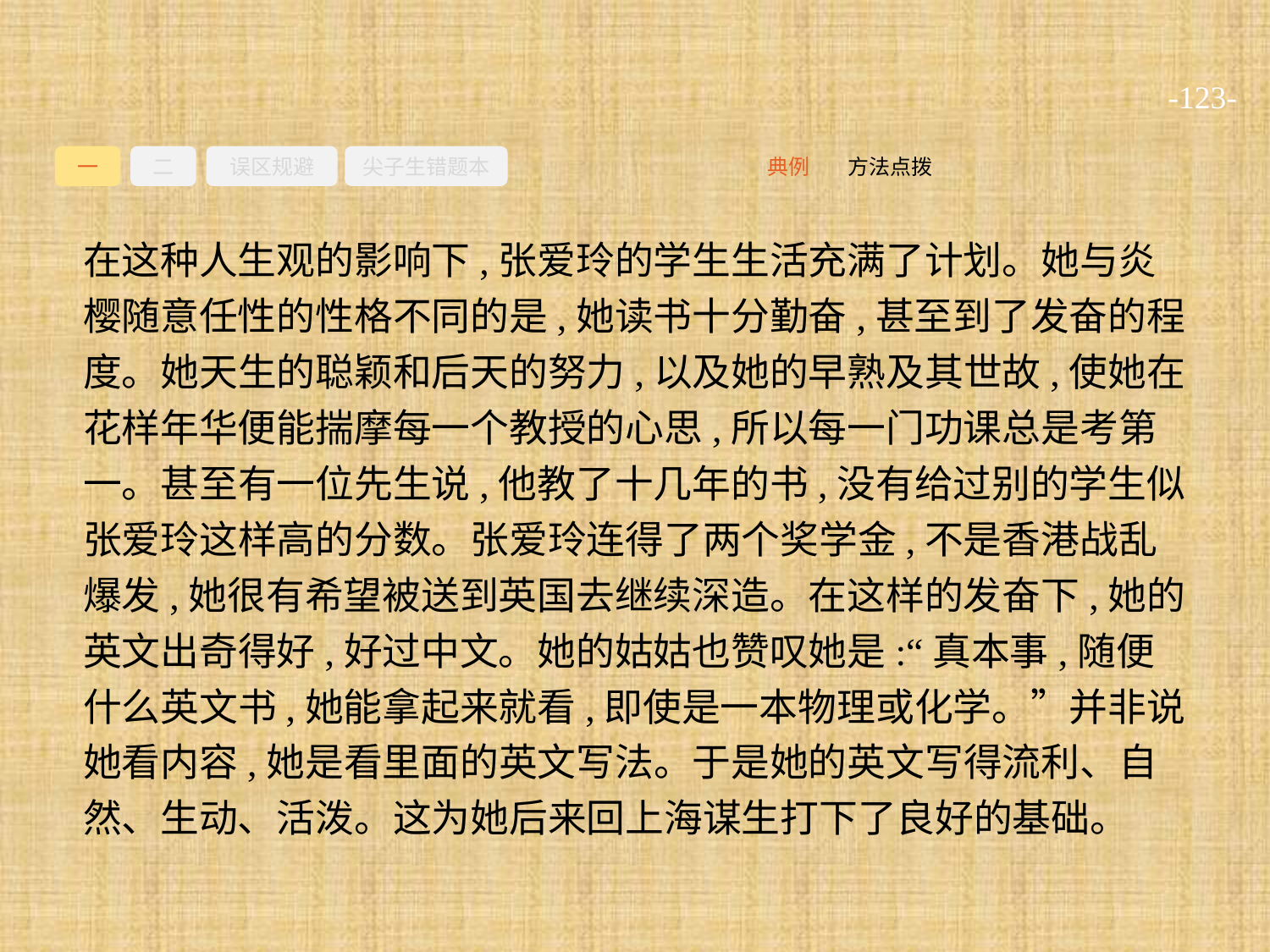

-123-
一
二
误区规避
尖子生错题本
方法点拨
典例
在这种人生观的影响下,张爱玲的学生生活充满了计划。她与炎樱随意任性的性格不同的是,她读书十分勤奋,甚至到了发奋的程度。她天生的聪颖和后天的努力,以及她的早熟及其世故,使她在花样年华便能揣摩每一个教授的心思,所以每一门功课总是考第一。甚至有一位先生说,他教了十几年的书,没有给过别的学生似张爱玲这样高的分数。张爱玲连得了两个奖学金,不是香港战乱爆发,她很有希望被送到英国去继续深造。在这样的发奋下,她的英文出奇得好,好过中文。她的姑姑也赞叹她是:“真本事,随便什么英文书,她能拿起来就看,即使是一本物理或化学。”并非说她看内容,她是看里面的英文写法。于是她的英文写得流利、自然、生动、活泼。这为她后来回上海谋生打下了良好的基础。